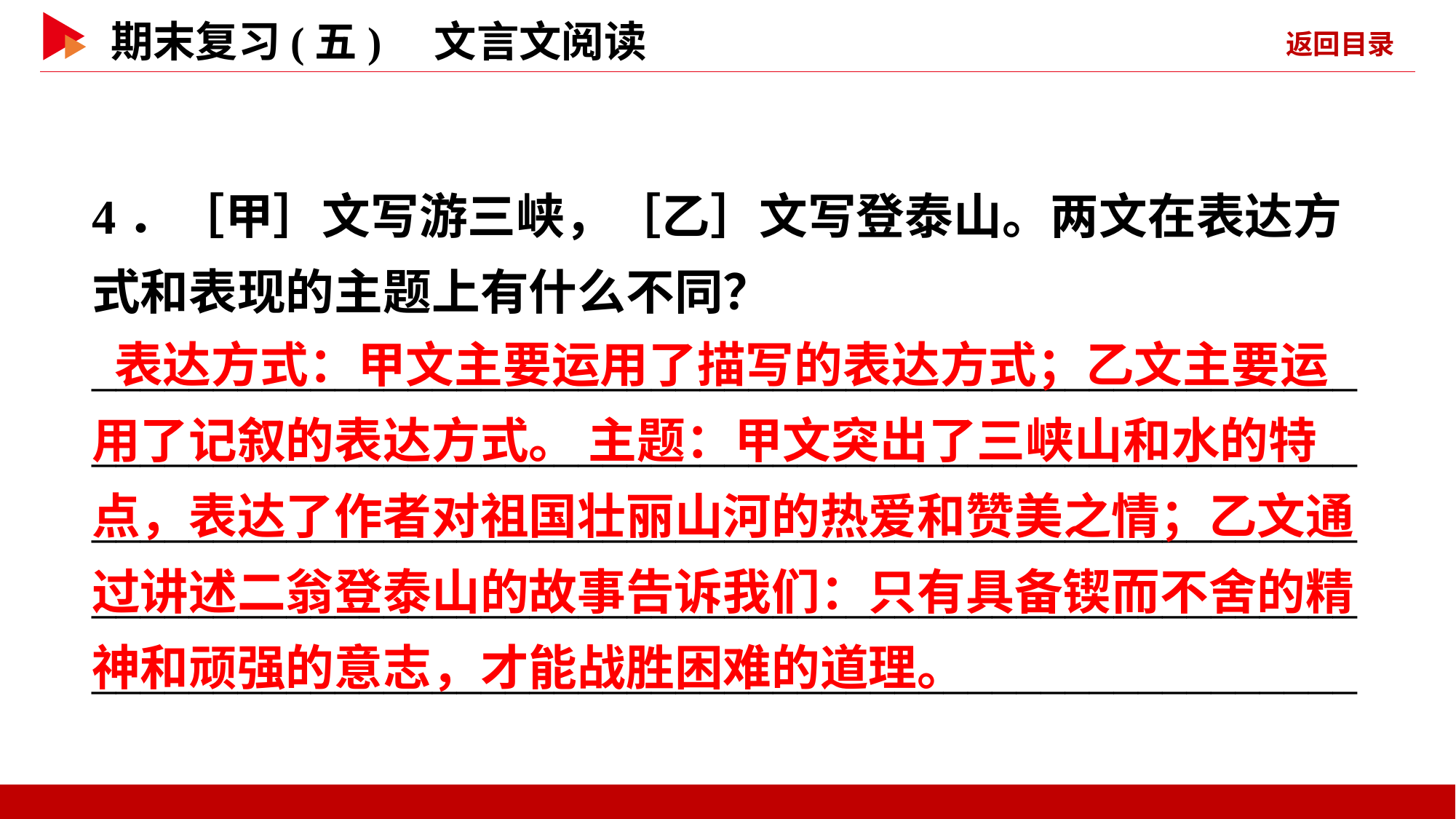

4．［甲］文写游三峡，［乙］文写登泰山。两文在表达方式和表现的主题上有什么不同？
____________________________________________________________________________________________________________________________________________________________________________________________________________________________________________________________________
 表达方式：甲文主要运用了描写的表达方式；乙文主要运用了记叙的表达方式。 主题：甲文突出了三峡山和水的特点，表达了作者对祖国壮丽山河的热爱和赞美之情；乙文通过讲述二翁登泰山的故事告诉我们：只有具备锲而不舍的精神和顽强的意志，才能战胜困难的道理。